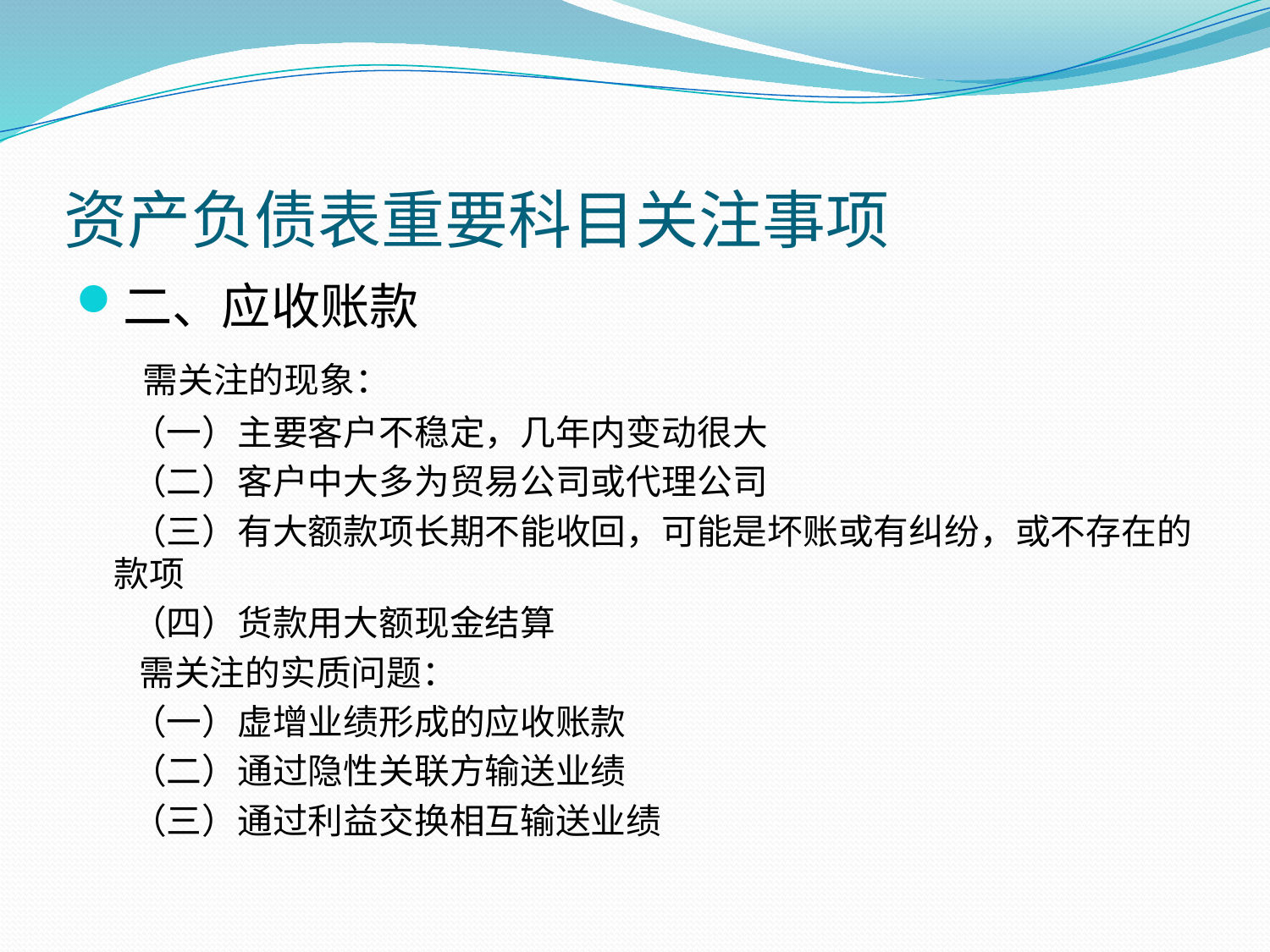

# 资产负债表重要科目关注事项
二、应收账款
     需关注的现象：
      （一）主要客户不稳定，几年内变动很大
      （二）客户中大多为贸易公司或代理公司
      （三）有大额款项长期不能收回，可能是坏账或有纠纷，或不存在的款项
      （四）货款用大额现金结算
       需关注的实质问题：
      （一）虚增业绩形成的应收账款
      （二）通过隐性关联方输送业绩
      （三）通过利益交换相互输送业绩